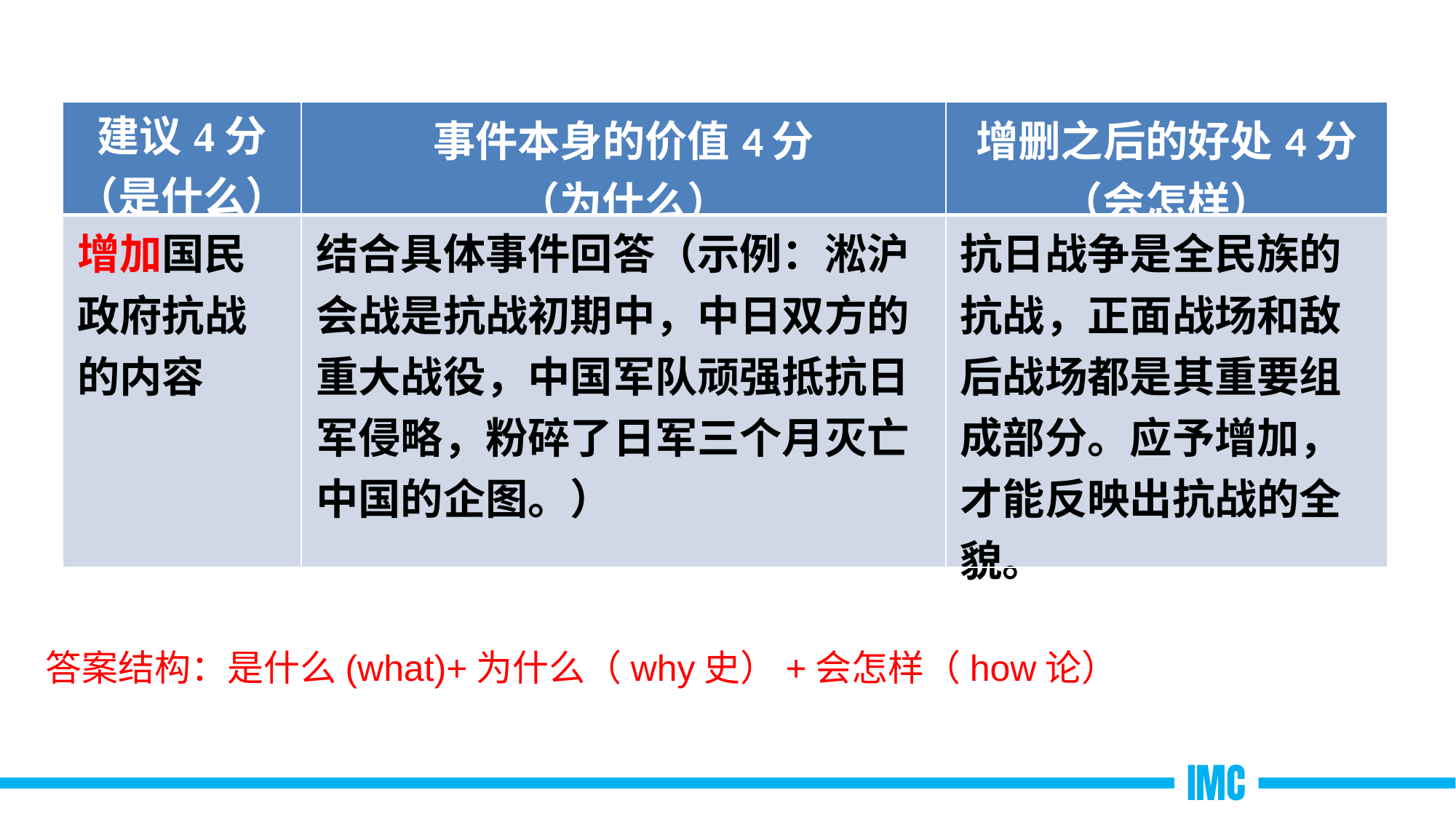

| 建议4分 （是什么） | 事件本身的价值4分 （为什么） | 增删之后的好处4分 （会怎样） |
| --- | --- | --- |
| 增加国民政府抗战的内容 | 结合具体事件回答（示例：淞沪会战是抗战初期中，中日双方的重大战役，中国军队顽强抵抗日军侵略，粉碎了日军三个月灭亡中国的企图。） | 抗日战争是全民族的抗战，正面战场和敌后战场都是其重要组成部分。应予增加，才能反映出抗战的全貌。 |
答案结构：是什么(what)+为什么（why史）+会怎样（how论）